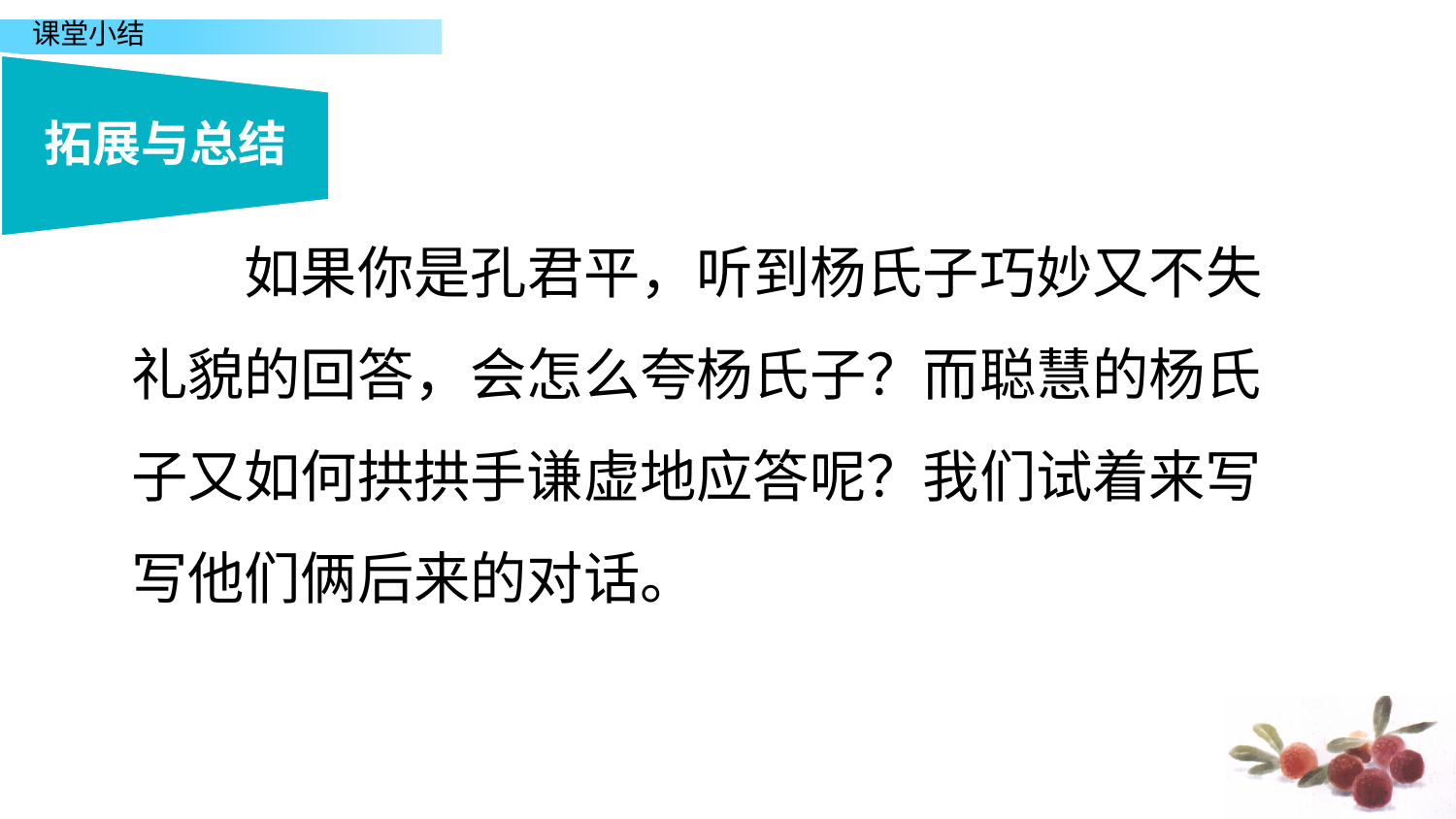

课堂小结
拓展与总结
如果你是孔君平，听到杨氏子巧妙又不失礼貌的回答，会怎么夸杨氏子？而聪慧的杨氏子又如何拱拱手谦虚地应答呢？我们试着来写写他们俩后来的对话。